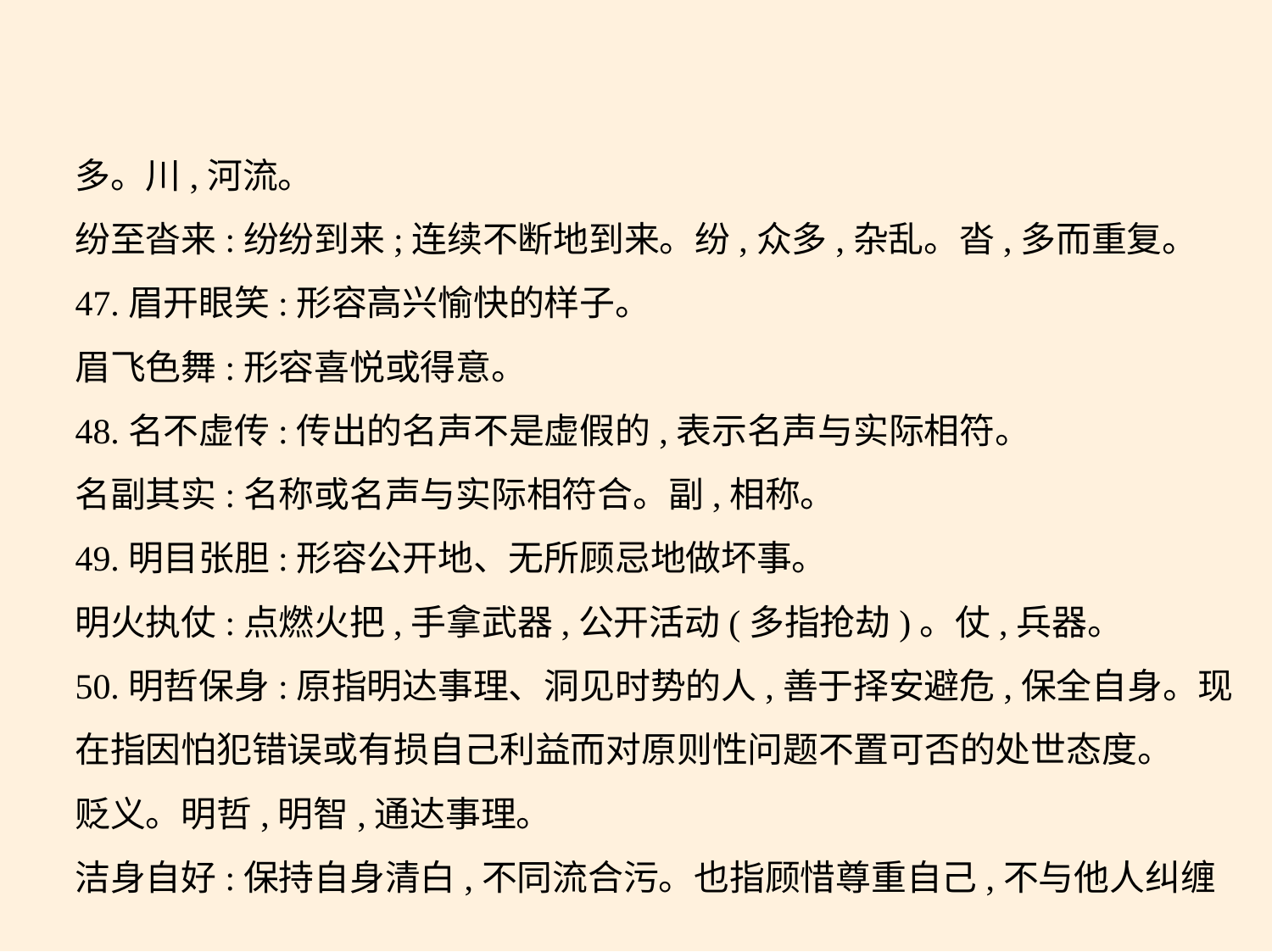

多。川,河流。
纷至沓来:纷纷到来;连续不断地到来。纷,众多,杂乱。沓,多而重复。
47.眉开眼笑:形容高兴愉快的样子。
眉飞色舞:形容喜悦或得意。
48.名不虚传:传出的名声不是虚假的,表示名声与实际相符。
名副其实:名称或名声与实际相符合。副,相称。
49.明目张胆:形容公开地、无所顾忌地做坏事。
明火执仗:点燃火把,手拿武器,公开活动(多指抢劫)。仗,兵器。
50.明哲保身:原指明达事理、洞见时势的人,善于择安避危,保全自身。现
在指因怕犯错误或有损自己利益而对原则性问题不置可否的处世态度。
贬义。明哲,明智,通达事理。
洁身自好:保持自身清白,不同流合污。也指顾惜尊重自己,不与他人纠缠